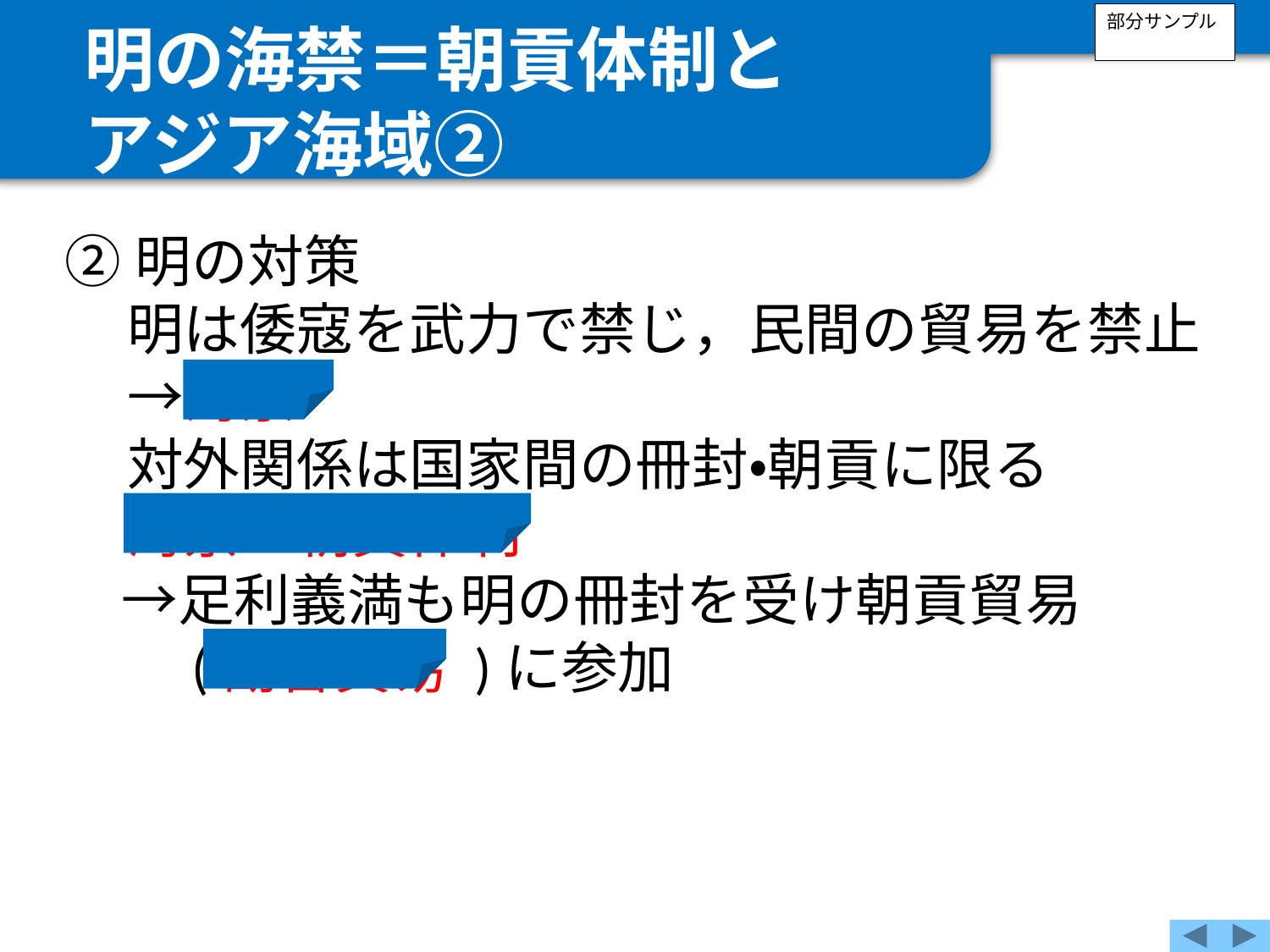

明の海禁＝朝貢体制と
アジア海域②
部分サンプル
②明の対策
明は倭寇を武力で禁じ，民間の貿易を禁止
→海禁
対外関係は国家間の冊封・朝貢に限る
海禁=朝貢体制
　→足利義満も明の冊封を受け朝貢貿易
　　(勘合貿易 )に参加